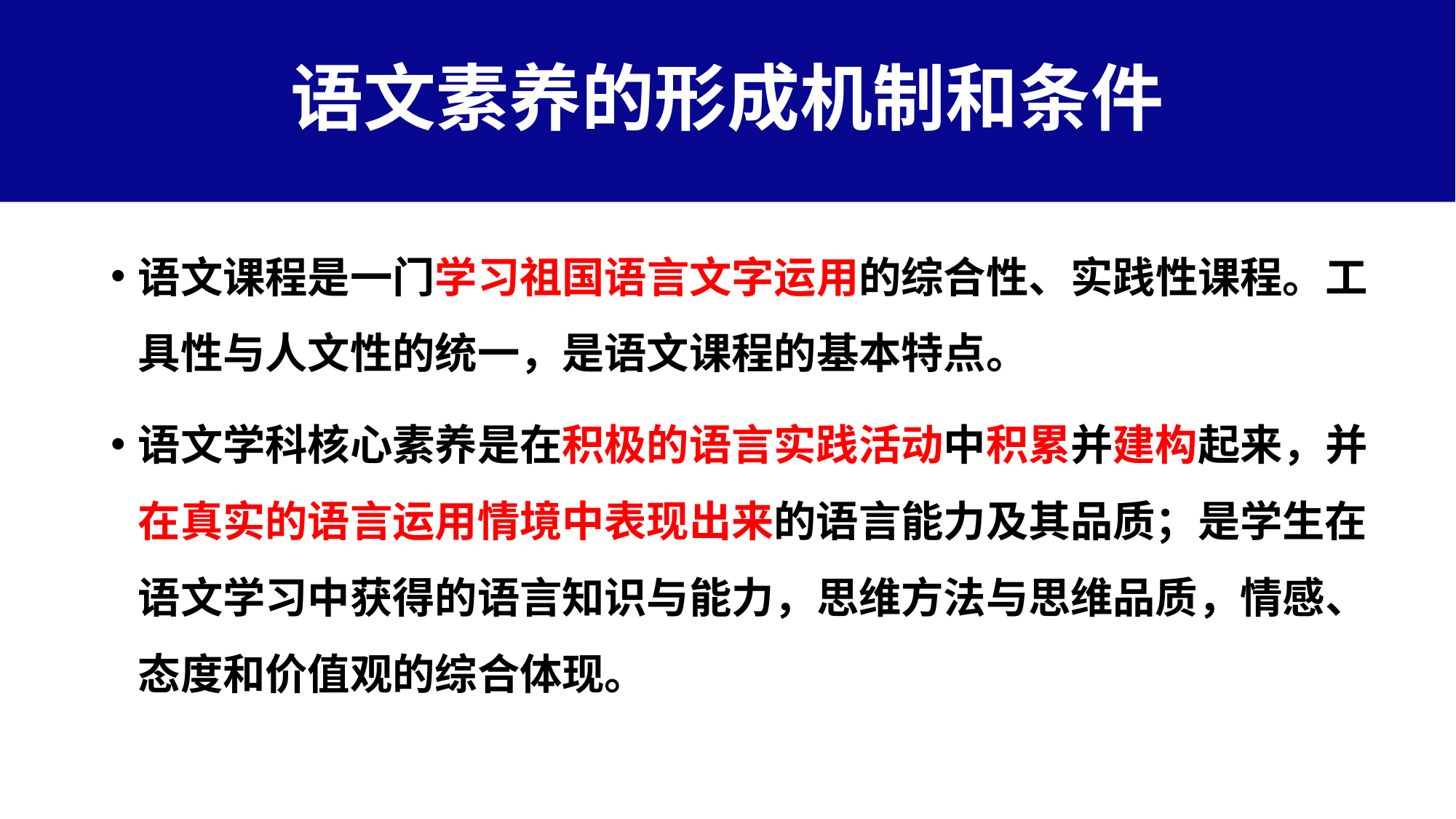

# 语文素养的形成机制和条件
语文课程是一门学习祖国语言文字运用的综合性、实践性课程。工具性与人文性的统一，是语文课程的基本特点。
语文学科核心素养是在积极的语言实践活动中积累并建构起来，并在真实的语言运用情境中表现出来的语言能力及其品质；是学生在语文学习中获得的语言知识与能力，思维方法与思维品质，情感、态度和价值观的综合体现。